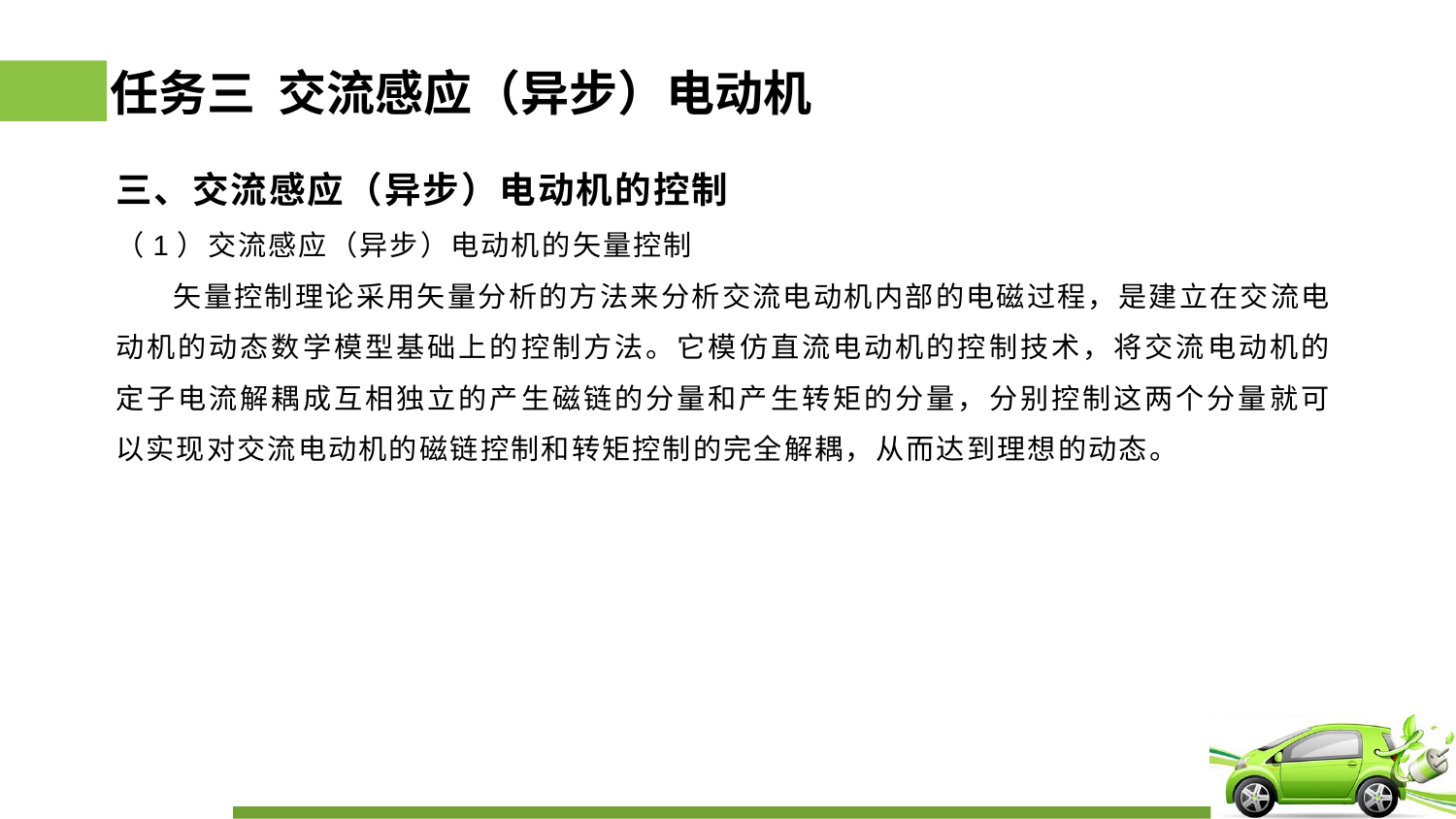

# 任务三  交流感应（异步）电动机
三、交流感应（异步）电动机的控制
（1）交流感应（异步）电动机的矢量控制
      矢量控制理论采用矢量分析的方法来分析交流电动机内部的电磁过程，是建立在交流电动机的动态数学模型基础上的控制方法。它模仿直流电动机的控制技术，将交流电动机的定子电流解耦成互相独立的产生磁链的分量和产生转矩的分量，分别控制这两个分量就可以实现对交流电动机的磁链控制和转矩控制的完全解耦，从而达到理想的动态。